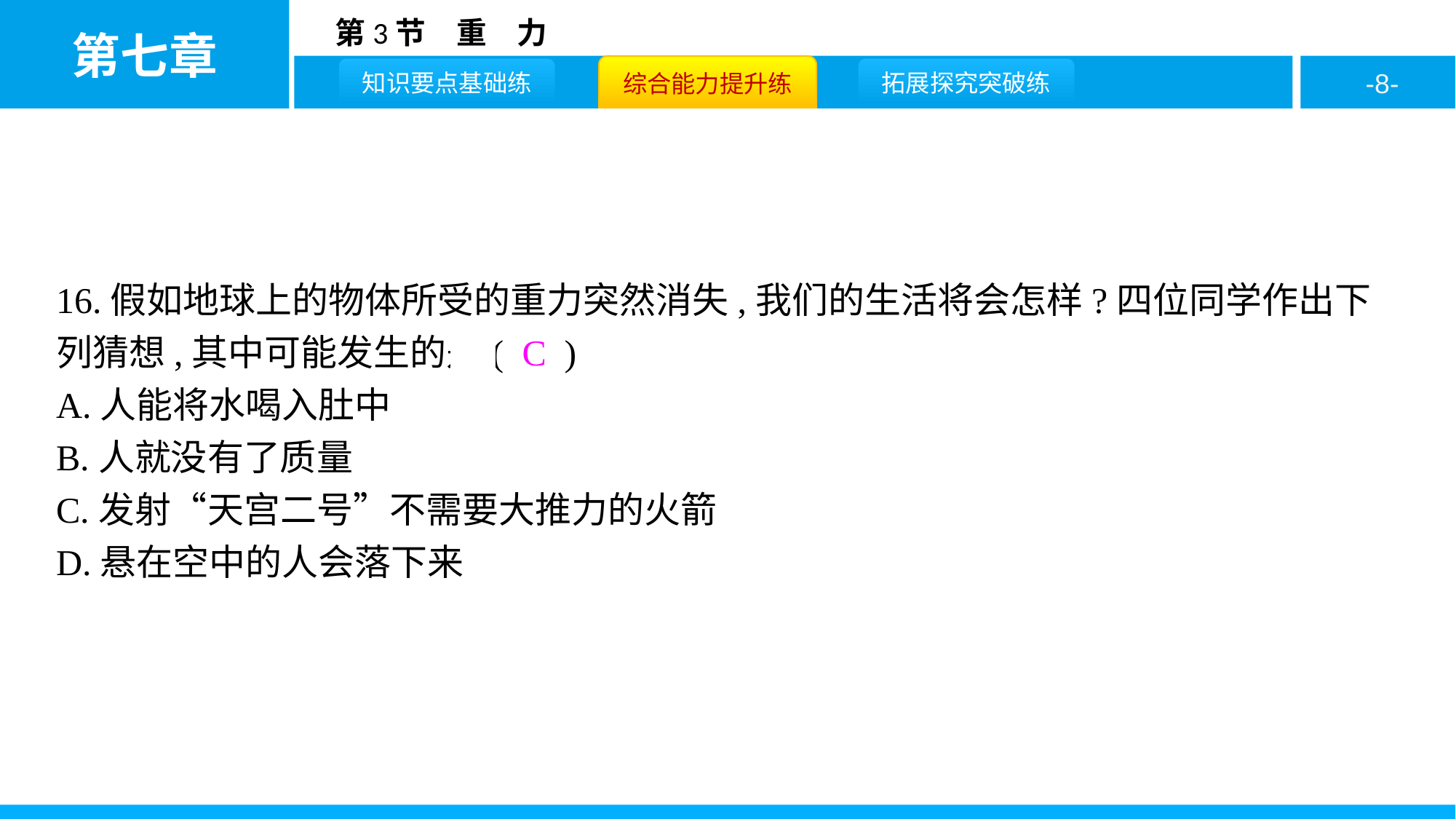

16.假如地球上的物体所受的重力突然消失,我们的生活将会怎样?四位同学作出下列猜想,其中可能发生的是(  C  )
A.人能将水喝入肚中
B.人就没有了质量
C.发射“天宫二号”不需要大推力的火箭
D.悬在空中的人会落下来